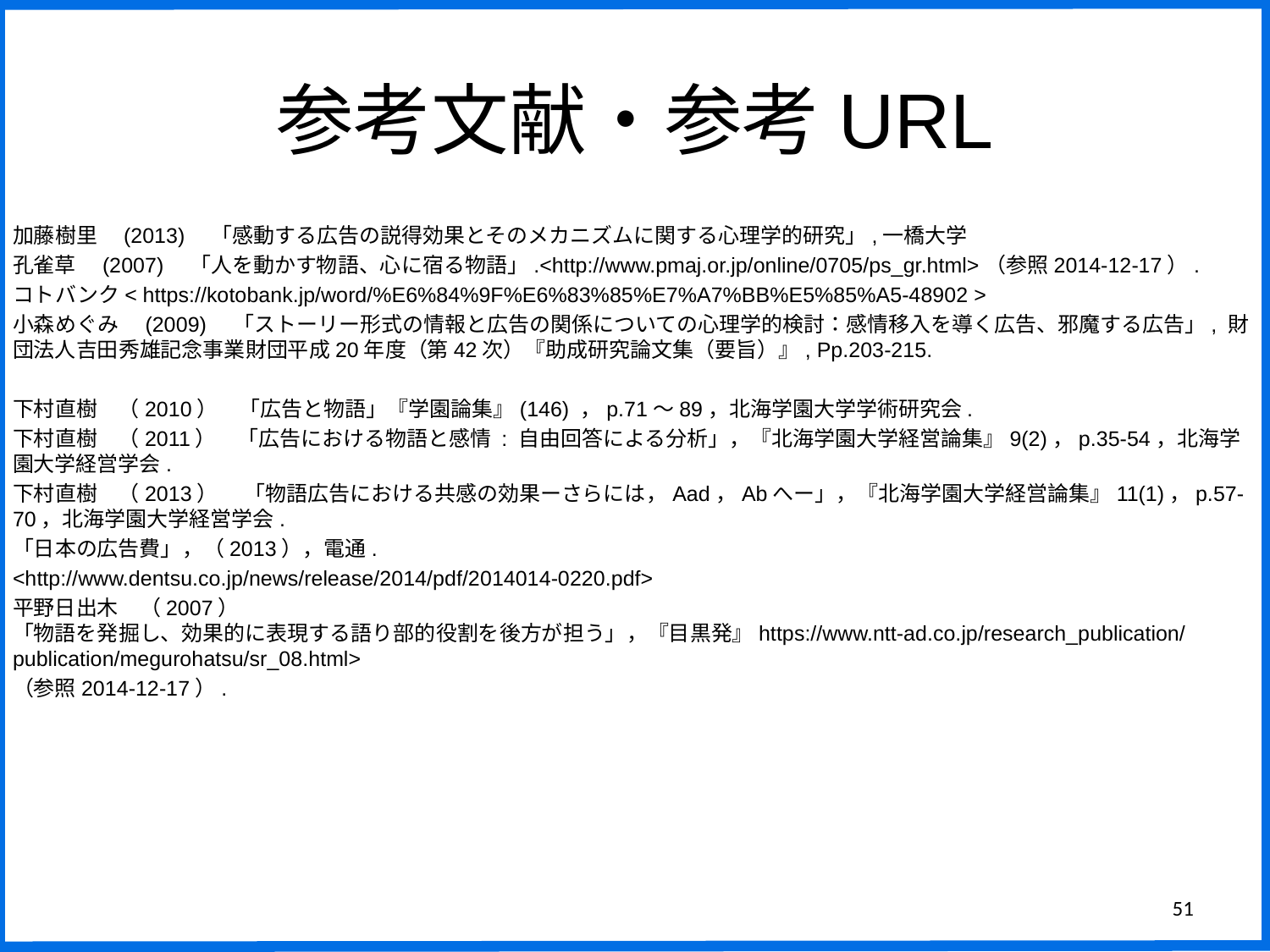

# 参考文献・参考URL
加藤樹里　(2013)　「感動する広告の説得効果とそのメカニズムに関する心理学的研究」,一橋大学
孔雀草　(2007)　「人を動かす物語、心に宿る物語」.<http://www.pmaj.or.jp/online/0705/ps_gr.html>（参照2014-12-17）.
コトバンク< https://kotobank.jp/word/%E6%84%9F%E6%83%85%E7%A7%BB%E5%85%A5-48902 >
小森めぐみ　(2009)　「ストーリー形式の情報と広告の関係についての心理学的検討：感情移入を導く広告、邪魔する広告」, 財団法人吉田秀雄記念事業財団平成20年度（第42次）『助成研究論文集（要旨）』, Pp.203-215.

下村直樹　（2010）　「広告と物語」『学園論集』(146) ，p.71～89，北海学園大学学術研究会.
下村直樹　（2011）　「広告における物語と感情 : 自由回答による分析」，『北海学園大学経営論集』9(2)，p.35-54，北海学園大学経営学会.
下村直樹　（2013） 　「物語広告における共感の効果ーさらには，Aad，Abへー」，『北海学園大学経営論集』11(1)，p.57-70，北海学園大学経営学会.
「日本の広告費」，（2013），電通.
<http://www.dentsu.co.jp/news/release/2014/pdf/2014014-0220.pdf>
平野日出木　（2007）　「物語を発掘し、効果的に表現する語り部的役割を後方が担う」，『目黒発』https://www.ntt-ad.co.jp/research_publication/publication/megurohatsu/sr_08.html>
（参照2014-12-17）.

51